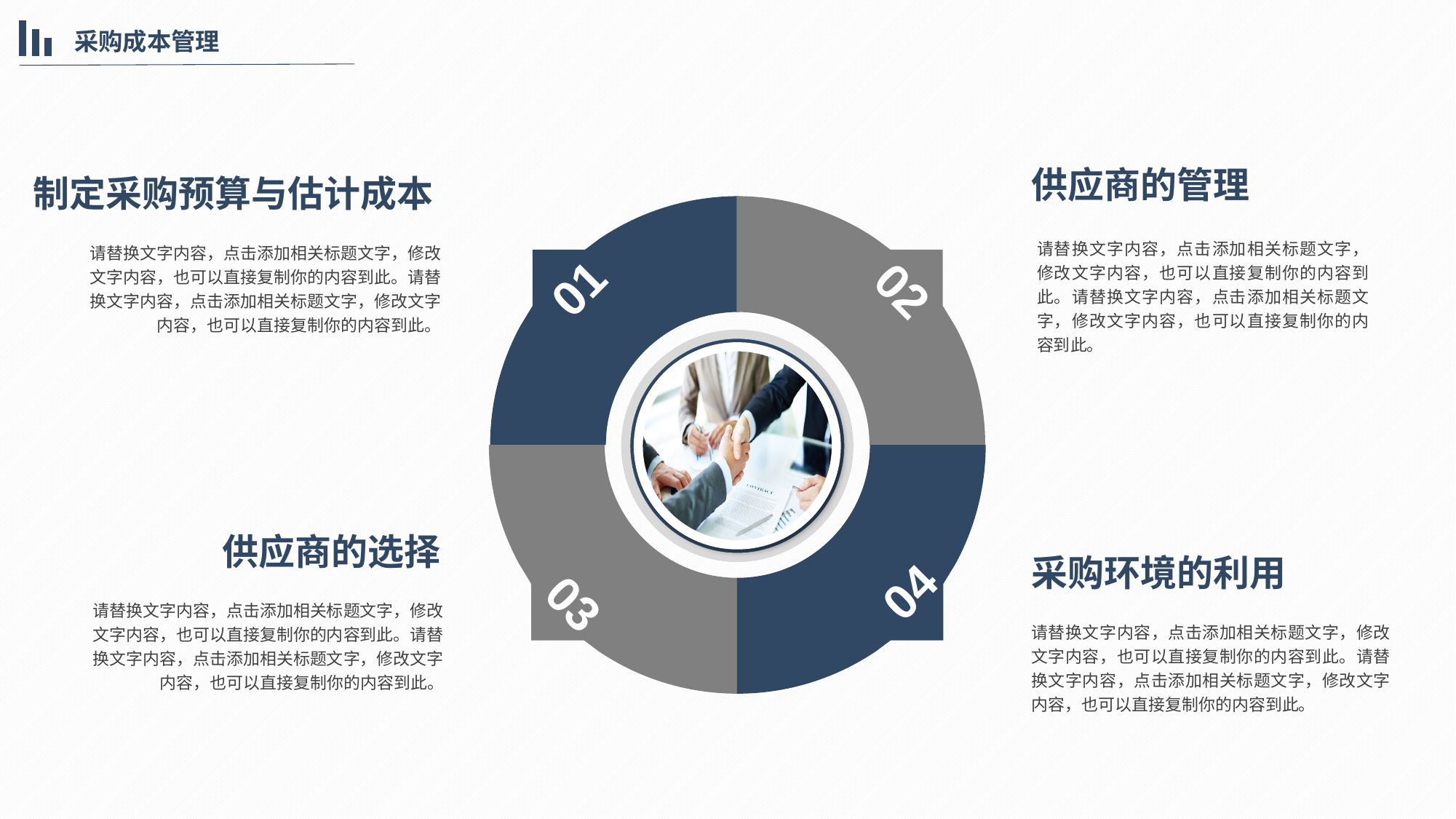

采购成本管理

供应商的管理
制定采购预算与估计成本

01
02

04
03
请替换文字内容，点击添加相关标题文字，修改文字内容，也可以直接复制你的内容到此。请替换文字内容，点击添加相关标题文字，修改文字内容，也可以直接复制你的内容到此。
请替换文字内容，点击添加相关标题文字，修改文字内容，也可以直接复制你的内容到此。请替换文字内容，点击添加相关标题文字，修改文字内容，也可以直接复制你的内容到此。

供应商的选择
采购环境的利用
请替换文字内容，点击添加相关标题文字，修改文字内容，也可以直接复制你的内容到此。请替换文字内容，点击添加相关标题文字，修改文字内容，也可以直接复制你的内容到此。
请替换文字内容，点击添加相关标题文字，修改文字内容，也可以直接复制你的内容到此。请替换文字内容，点击添加相关标题文字，修改文字内容，也可以直接复制你的内容到此。